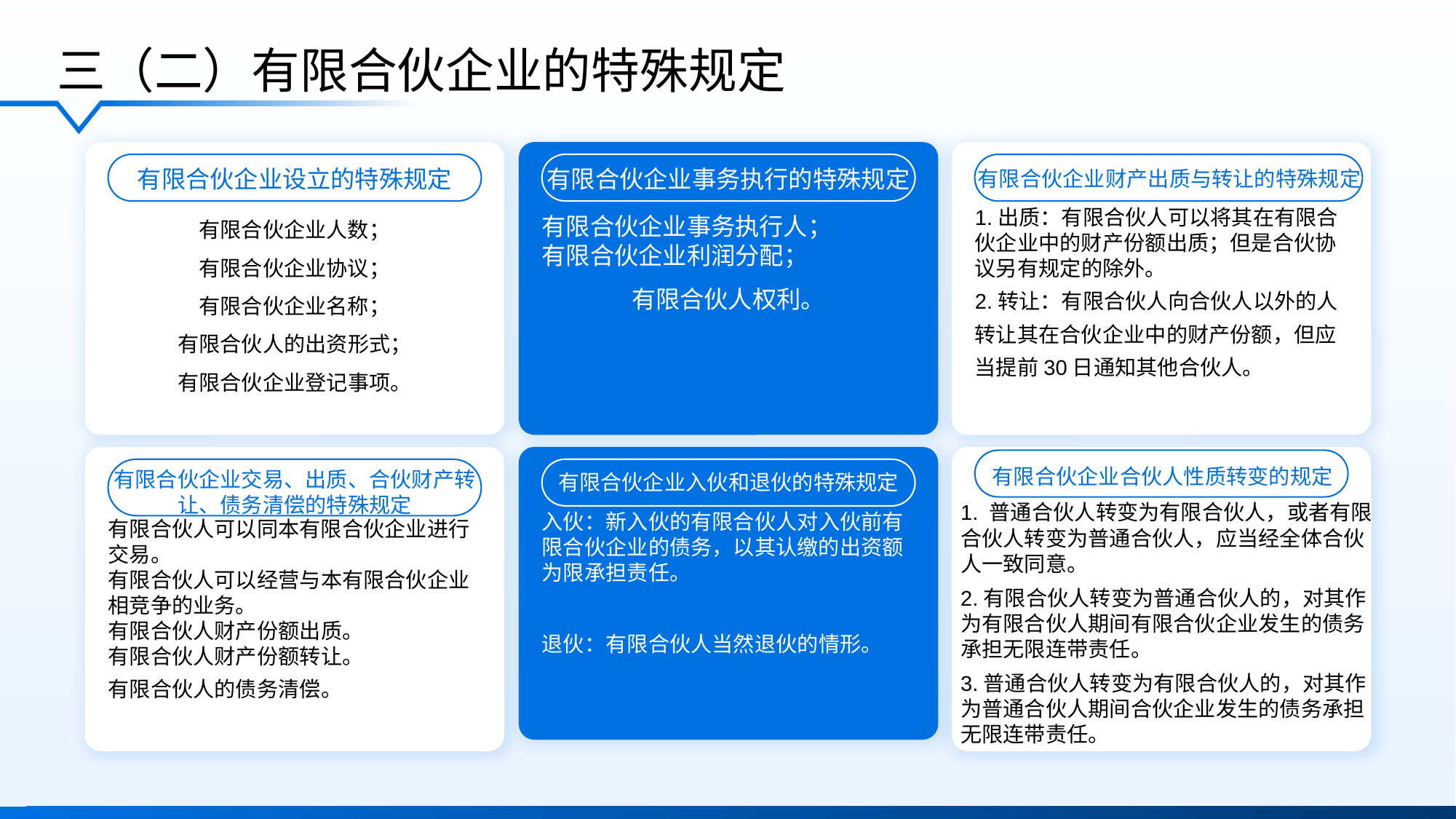

三（二）有限合伙企业的特殊规定

有限合伙企业设立的特殊规定
有限合伙企业事务执行的特殊规定
有限合伙企业财产出质与转让的特殊规定
有限合伙企业人数；
有限合伙企业协议；
有限合伙企业名称；
有限合伙人的出资形式；
有限合伙企业登记事项。
1.出质：有限合伙人可以将其在有限合伙企业中的财产份额出质；但是合伙协议另有规定的除外。
2.转让：有限合伙人向合伙人以外的人转让其在合伙企业中的财产份额，但应当提前30日通知其他合伙人。
有限合伙企业事务执行人；
有限合伙企业利润分配；
有限合伙人权利。

有限合伙企业合伙人性质转变的规定
有限合伙企业交易、出质、合伙财产转让、债务清偿的特殊规定
有限合伙企业入伙和退伙的特殊规定
1. 普通合伙人转变为有限合伙人，或者有限合伙人转变为普通合伙人，应当经全体合伙人一致同意。
2.有限合伙人转变为普通合伙人的，对其作为有限合伙人期间有限合伙企业发生的债务承担无限连带责任。
3.普通合伙人转变为有限合伙人的，对其作为普通合伙人期间合伙企业发生的债务承担无限连带责任。
入伙：新入伙的有限合伙人对入伙前有限合伙企业的债务，以其认缴的出资额为限承担责任。

退伙：有限合伙人当然退伙的情形。
有限合伙人可以同本有限合伙企业进行交易。
有限合伙人可以经营与本有限合伙企业相竞争的业务。
有限合伙人财产份额出质。
有限合伙人财产份额转让。
有限合伙人的债务清偿。